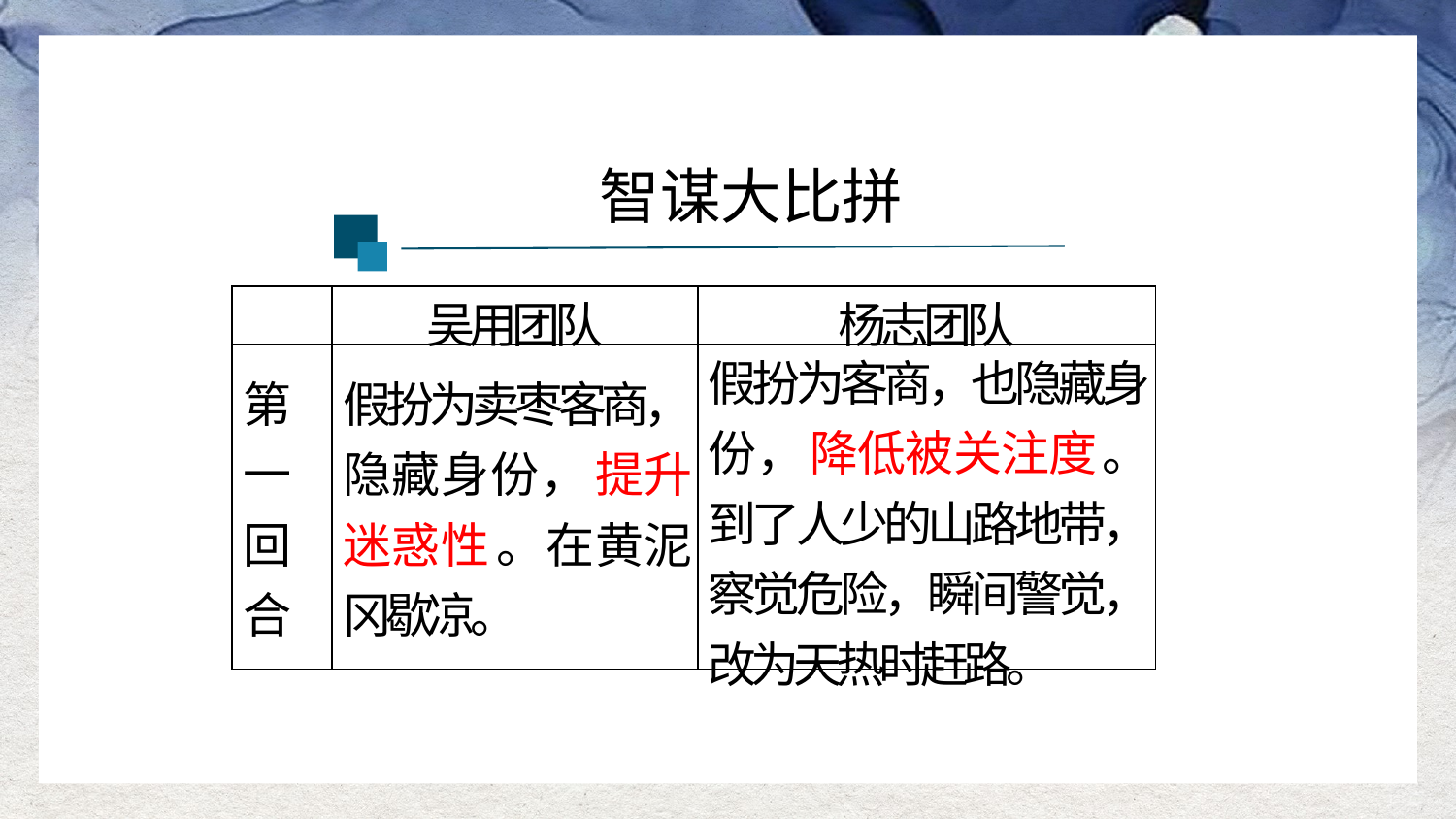

智谋大比拼

|  | 吴用团队 | 杨志团队 |
| --- | --- | --- |
| 第一回合 | 假扮为卖枣客商，隐藏身份，提升迷惑性。在黄泥冈歇凉。 | 假扮为客商，也隐藏身份，降低被关注度。到了人少的山路地带，察觉危险，瞬间警觉，改为天热时赶路。 |